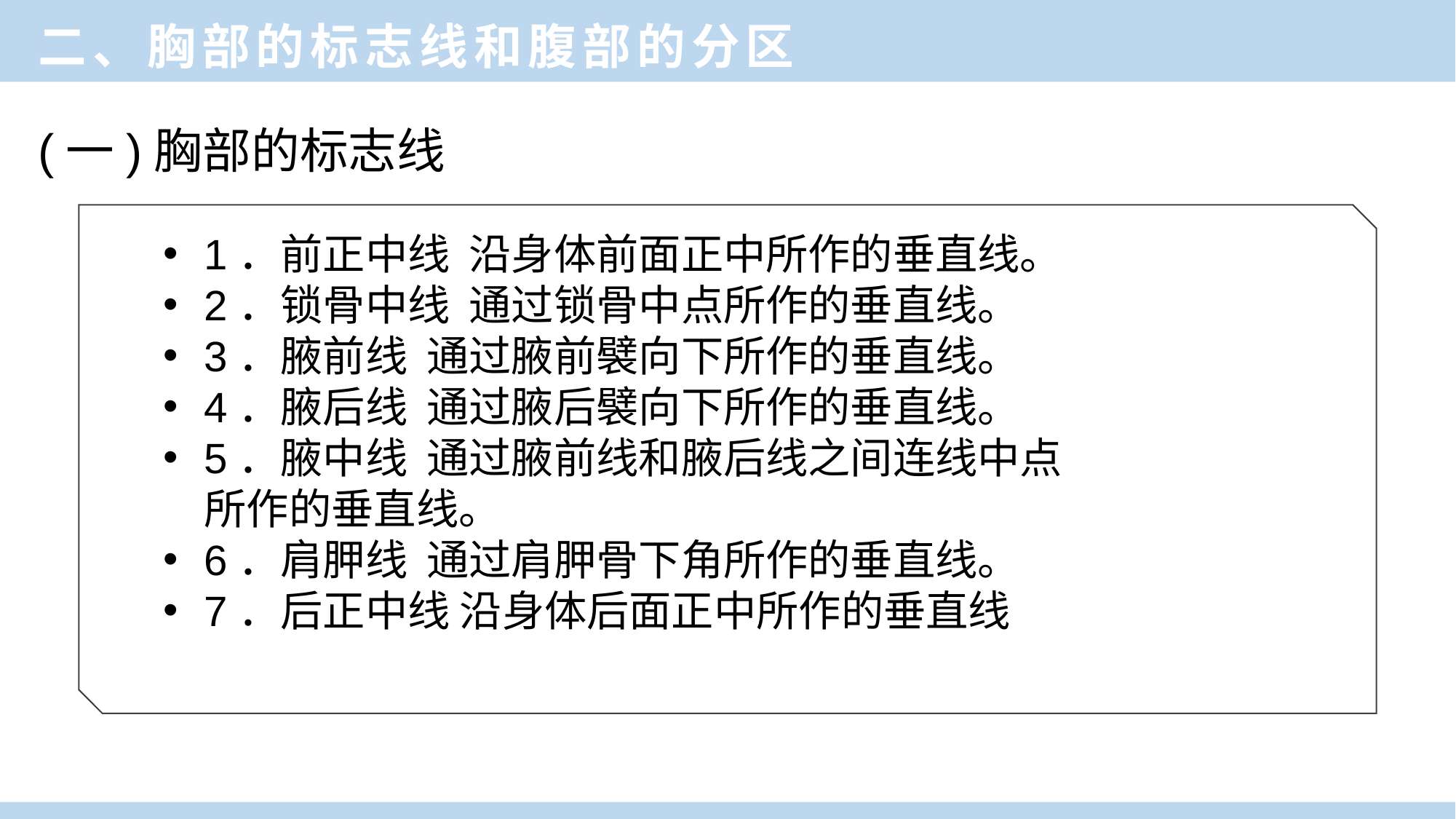

二、胸部的标志线和腹部的分区
(一)胸部的标志线

1．前正中线  沿身体前面正中所作的垂直线。
2．锁骨中线  通过锁骨中点所作的垂直线。
3．腋前线  通过腋前襞向下所作的垂直线。
4．腋后线  通过腋后襞向下所作的垂直线。
5．腋中线  通过腋前线和腋后线之间连线中点所作的垂直线。
6．肩胛线  通过肩胛骨下角所作的垂直线。
7．后正中线 沿身体后面正中所作的垂直线